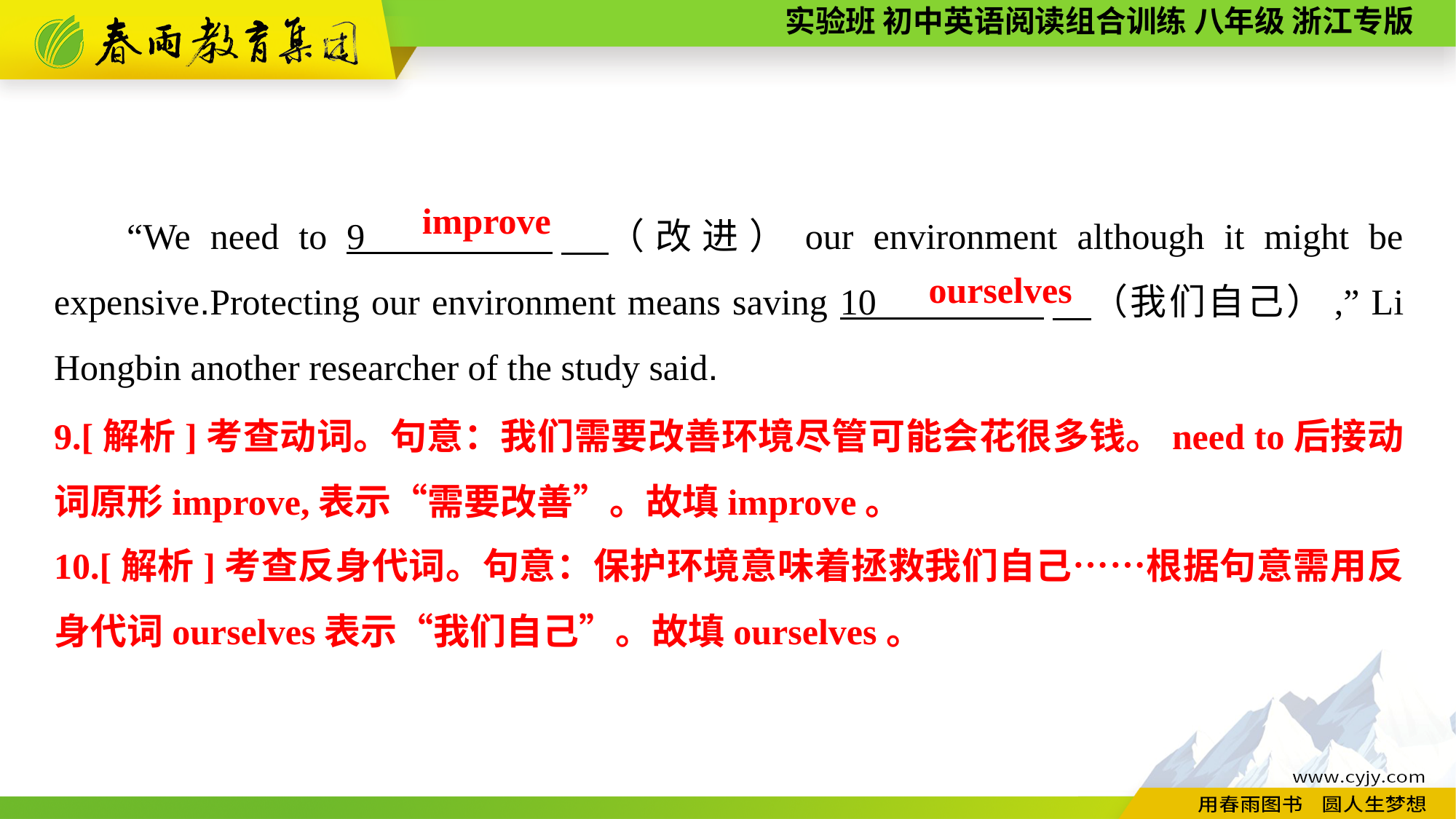

“We need to 9         　（改进）our environment although it might be expensive.Protecting our environment means saving 10              　（我们自己）,” Li Hongbin another researcher of the study said.
improve
ourselves
9.[解析]考查动词。句意：我们需要改善环境尽管可能会花很多钱。need to后接动词原形improve,表示“需要改善”。故填improve。
10.[解析]考查反身代词。句意：保护环境意味着拯救我们自己……根据句意需用反身代词ourselves表示“我们自己”。故填ourselves。